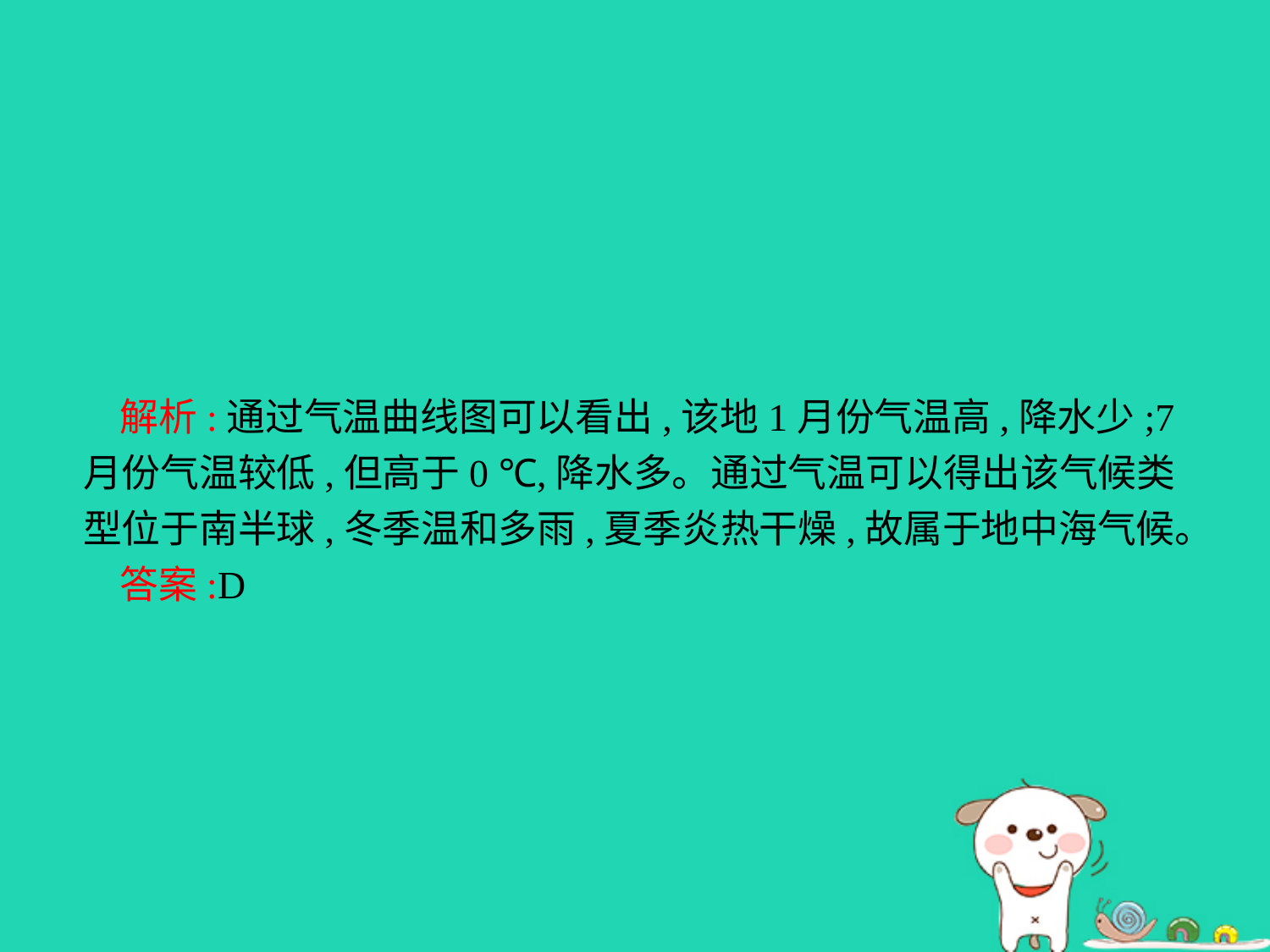

解析:通过气温曲线图可以看出,该地1月份气温高,降水少;7月份气温较低,但高于0 ℃,降水多。通过气温可以得出该气候类型位于南半球,冬季温和多雨,夏季炎热干燥,故属于地中海气候。
答案:D